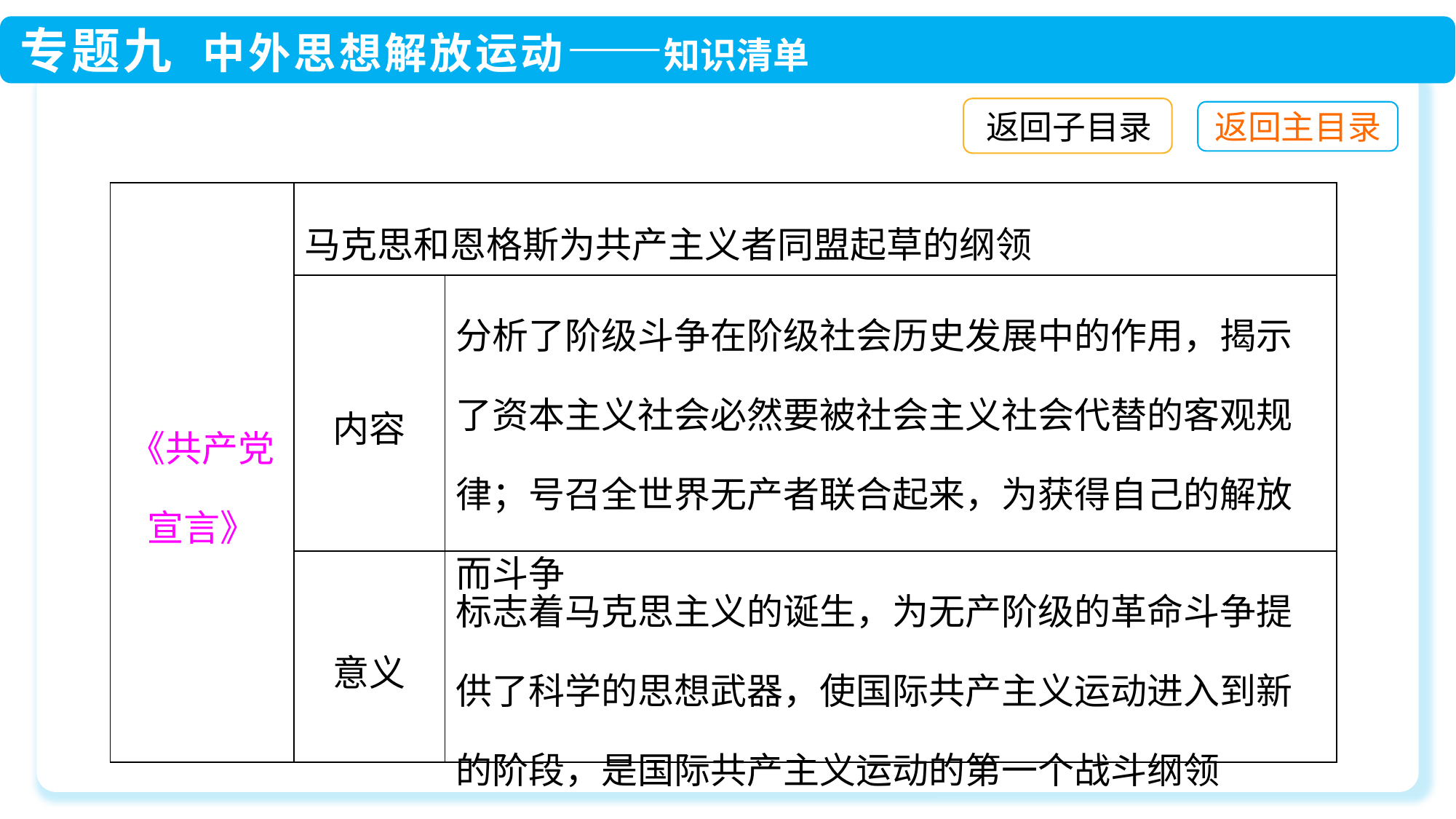

返回子目录
| 《共产党宣言》 | 马克思和恩格斯为共产主义者同盟起草的纲领 |  |
| --- | --- | --- |
|  | 内容 | 分析了阶级斗争在阶级社会历史发展中的作用，揭示了资本主义社会必然要被社会主义社会代替的客观规律；号召全世界无产者联合起来，为获得自己的解放而斗争 |
|  | 意义 | 标志着马克思主义的诞生，为无产阶级的革命斗争提供了科学的思想武器，使国际共产主义运动进入到新的阶段，是国际共产主义运动的第一个战斗纲领 |